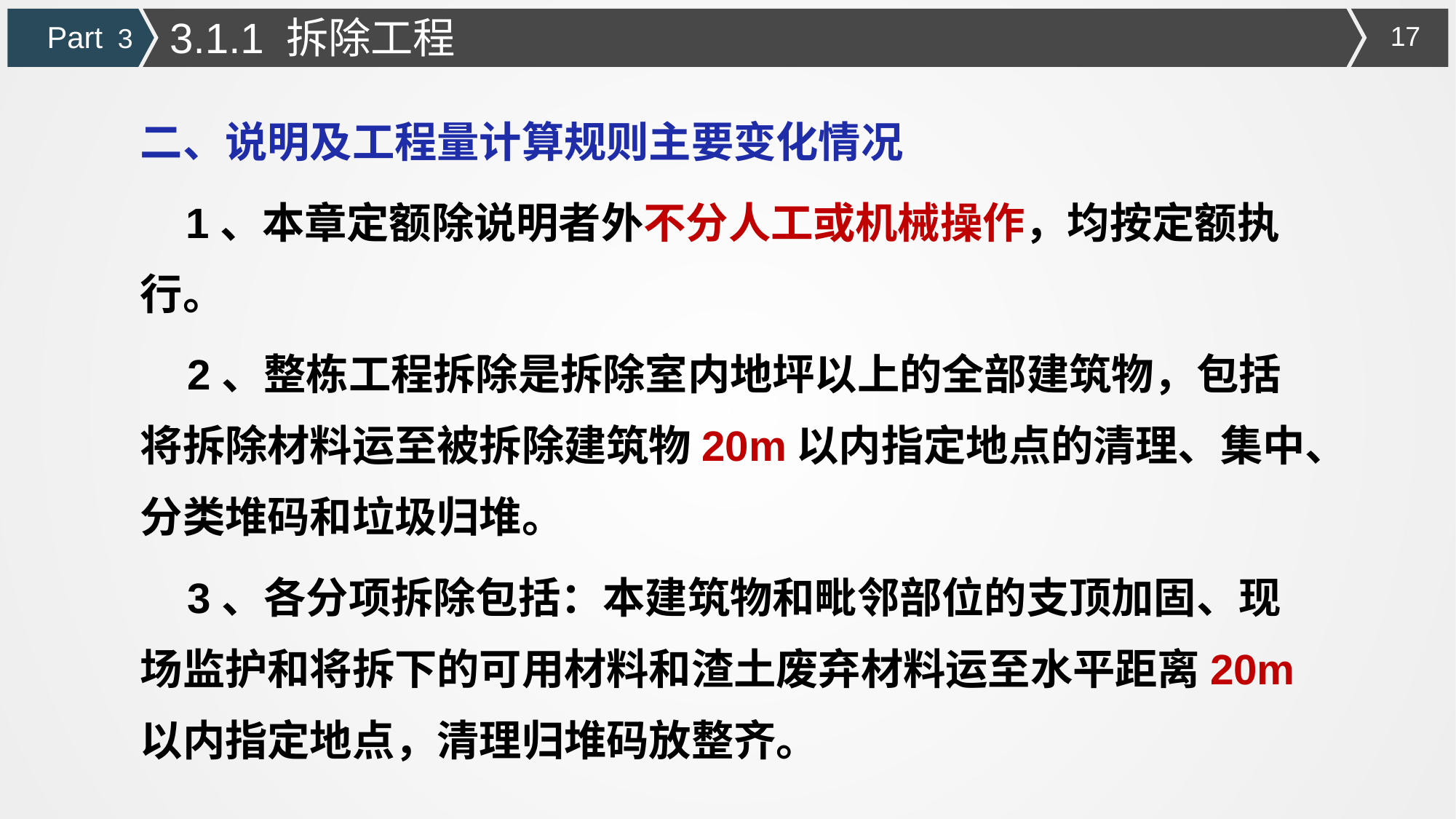

3.1.1 拆除工程
Part  3
二、说明及工程量计算规则主要变化情况
    1、本章定额除说明者外不分人工或机械操作，均按定额执行。
    2、整栋工程拆除是拆除室内地坪以上的全部建筑物，包括将拆除材料运至被拆除建筑物20m以内指定地点的清理、集中、分类堆码和垃圾归堆。
    3、各分项拆除包括：本建筑物和毗邻部位的支顶加固、现场监护和将拆下的可用材料和渣土废弃材料运至水平距离20m以内指定地点，清理归堆码放整齐。